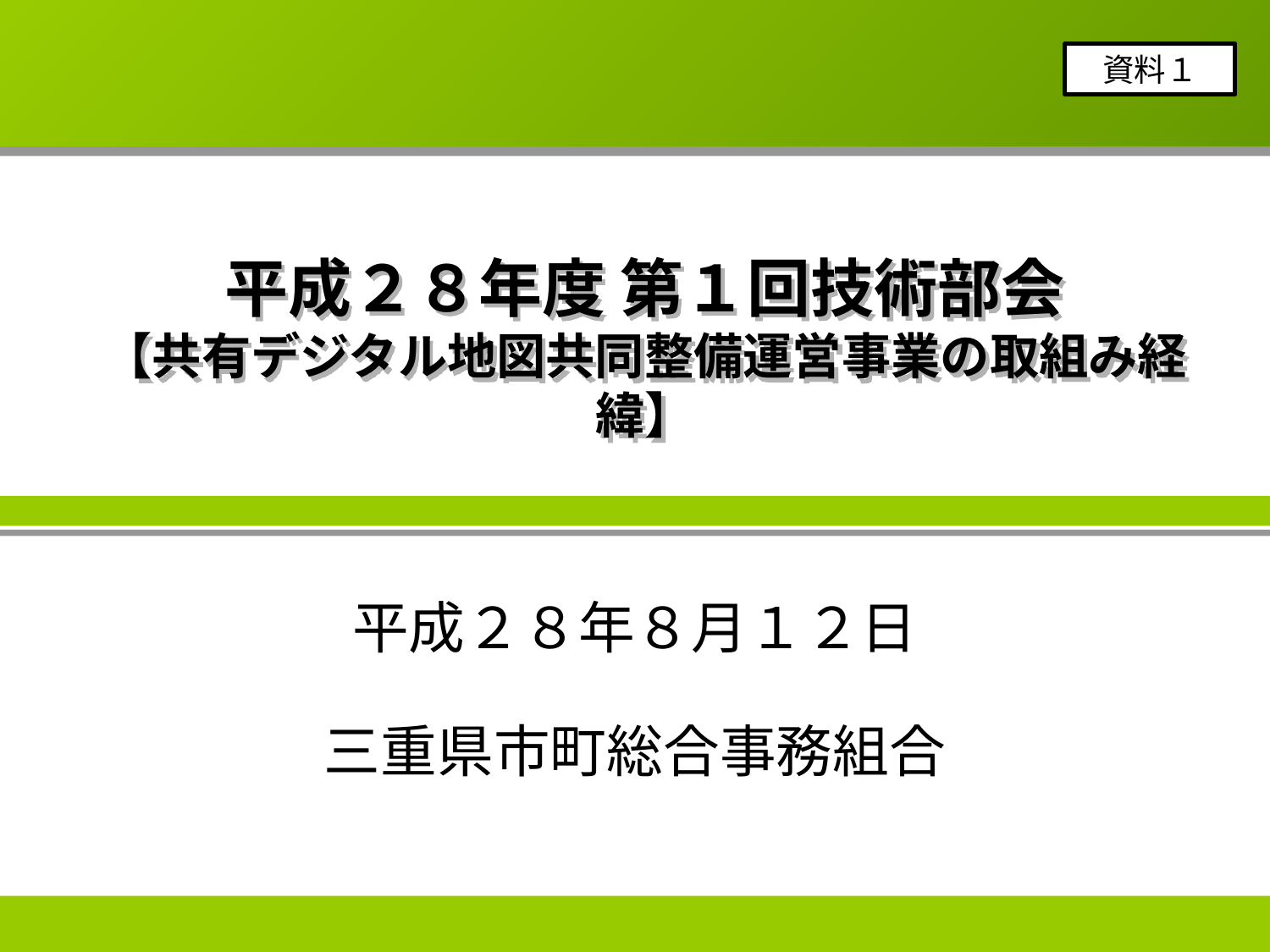

資料１
# 平成２８年度 第１回技術部会 【共有デジタル地図共同整備運営事業の取組み経緯】
平成２８年８月１２日

三重県市町総合事務組合